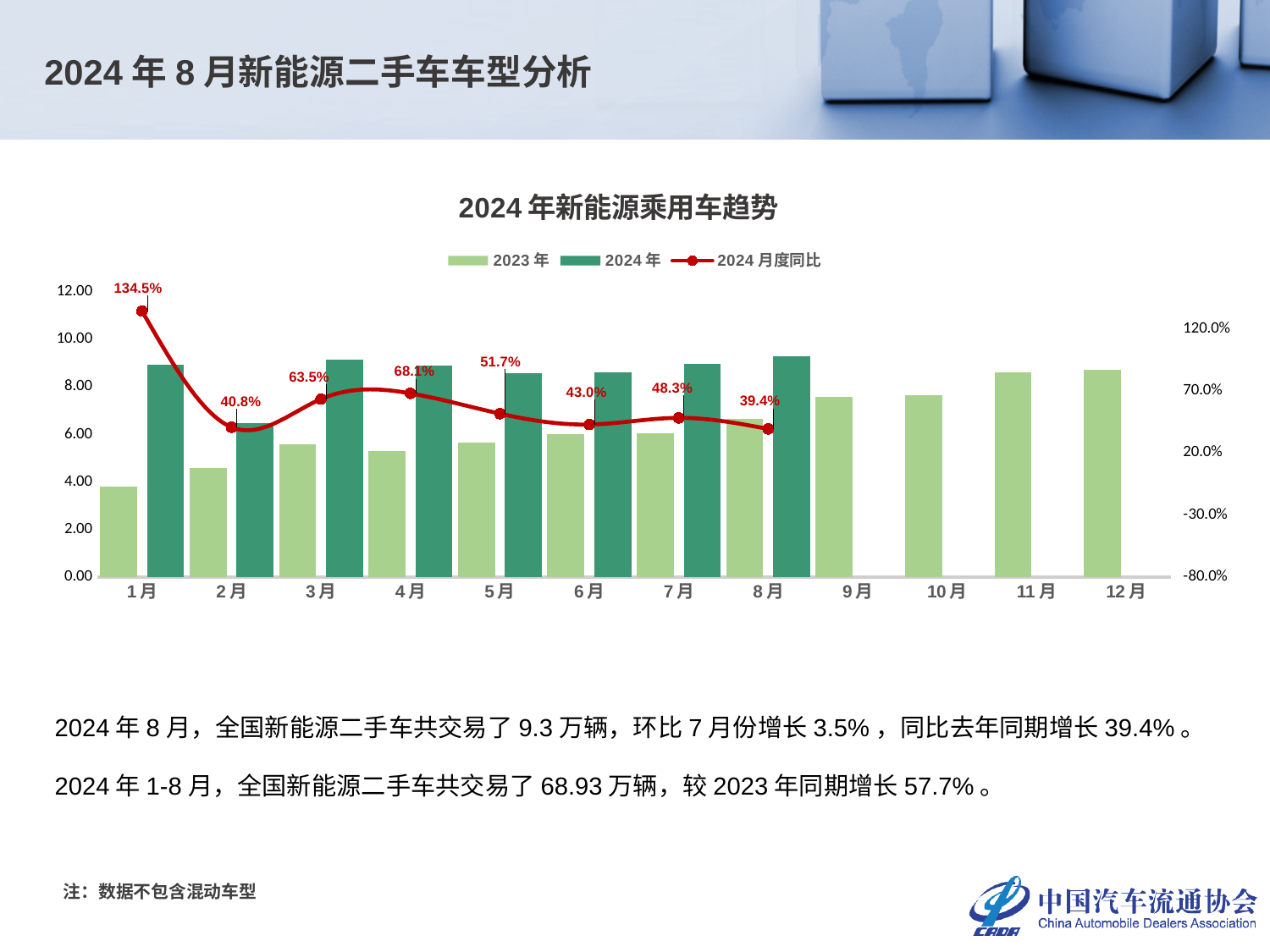

2024年8月新能源二手车车型分析

### Chart: 2024年新能源乘用车趋势

| Category | 2023年 | 2024年 | 2024月度同比 |
|---|---|---|---|
| 1月 | 3.8153 | 8.9455 | 1.3446386915838855 |
| 2月 | 4.5963 | 6.4702 | 0.4076974958118486 |
| 3月 | 5.5936 | 9.1459 | 0.6350650743707091 |
| 4月 | 5.2971 | 8.9048 | 0.6810707745747672 |
| 5月 | 5.6508 | 8.5736 | 0.5172364974870816 |
| 6月 | 6.02 | 8.6074 | 0.42980066445182735 |
| 7月 | 6.0572 | 8.9838 | 0.4831605362213565 |
| 8月 | 6.6698 | 9.2984 | 0.3941047707577439 |
| 9月 | 7.5811 | None | None |
| 10月 | 7.65 | None | None |
| 11月 | 8.625 | None | None |
| 12月 | 8.7301 | None | None |
2024年8月，全国新能源二手车共交易了9.3万辆，环比7月份增长3.5%，同比去年同期增长39.4%。
2024年1-8月，全国新能源二手车共交易了68.93万辆，较2023年同期增长57.7%。
注：数据不包含混动车型